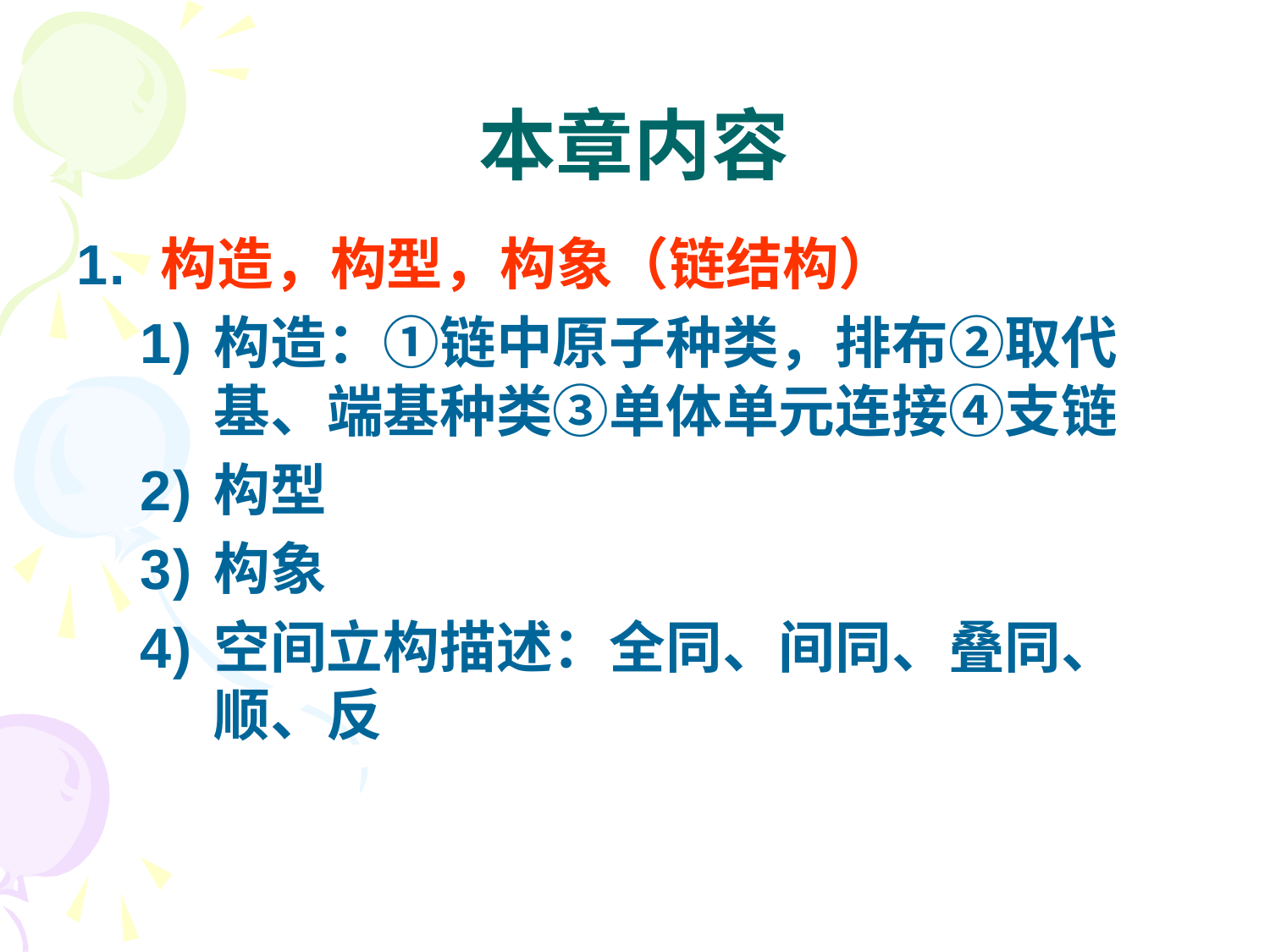

# 本章内容
构造，构型，构象（链结构）
构造：①链中原子种类，排布②取代基、端基种类③单体单元连接④支链
构型
构象
空间立构描述：全同、间同、叠同、顺、反